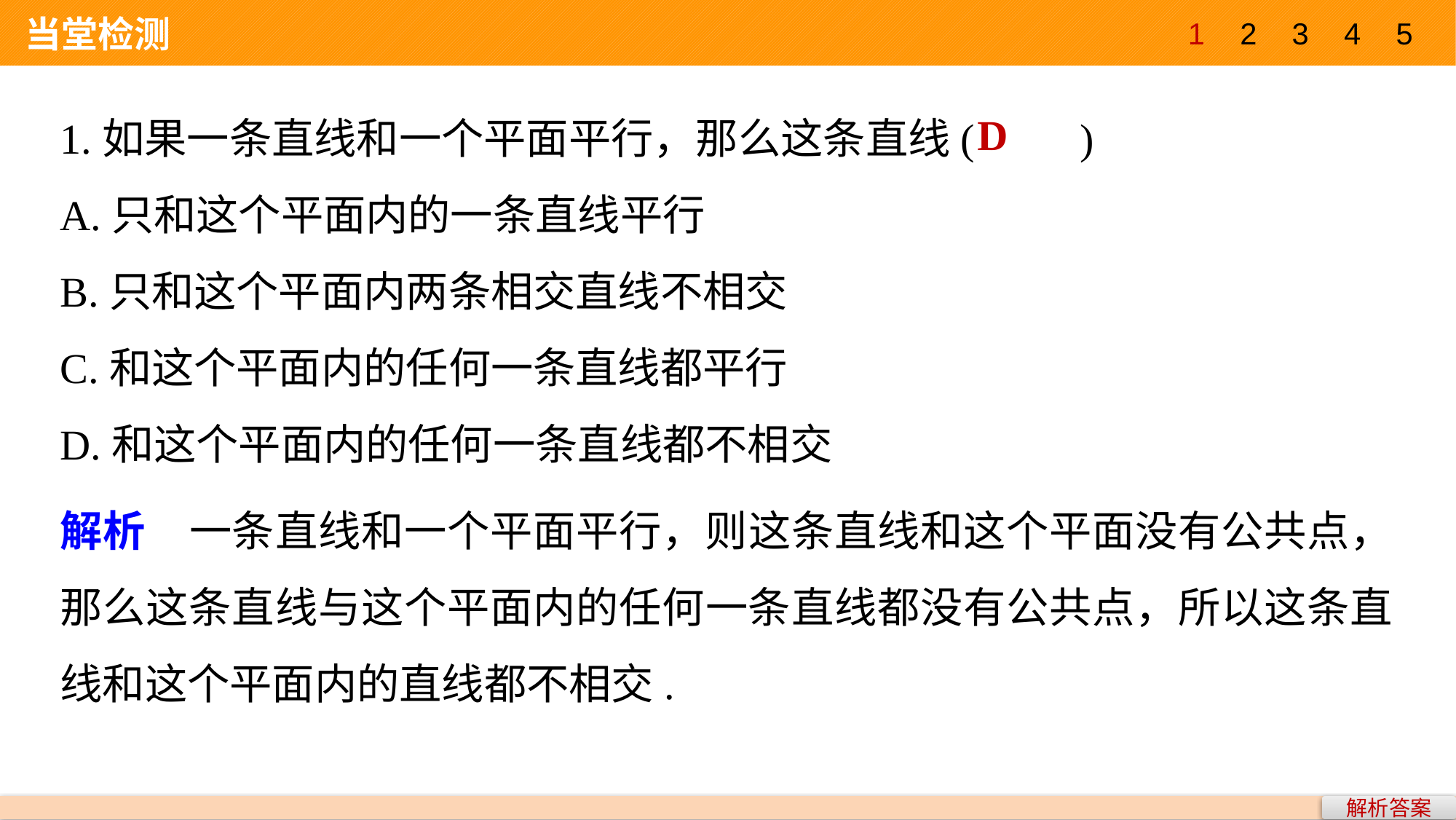

1
2
3
4
5
  当堂检测
1.如果一条直线和一个平面平行，那么这条直线(　　)
A.只和这个平面内的一条直线平行
B.只和这个平面内两条相交直线不相交
C.和这个平面内的任何一条直线都平行
D.和这个平面内的任何一条直线都不相交
D
解析　一条直线和一个平面平行，则这条直线和这个平面没有公共点，那么这条直线与这个平面内的任何一条直线都没有公共点，所以这条直线和这个平面内的直线都不相交.
解析答案